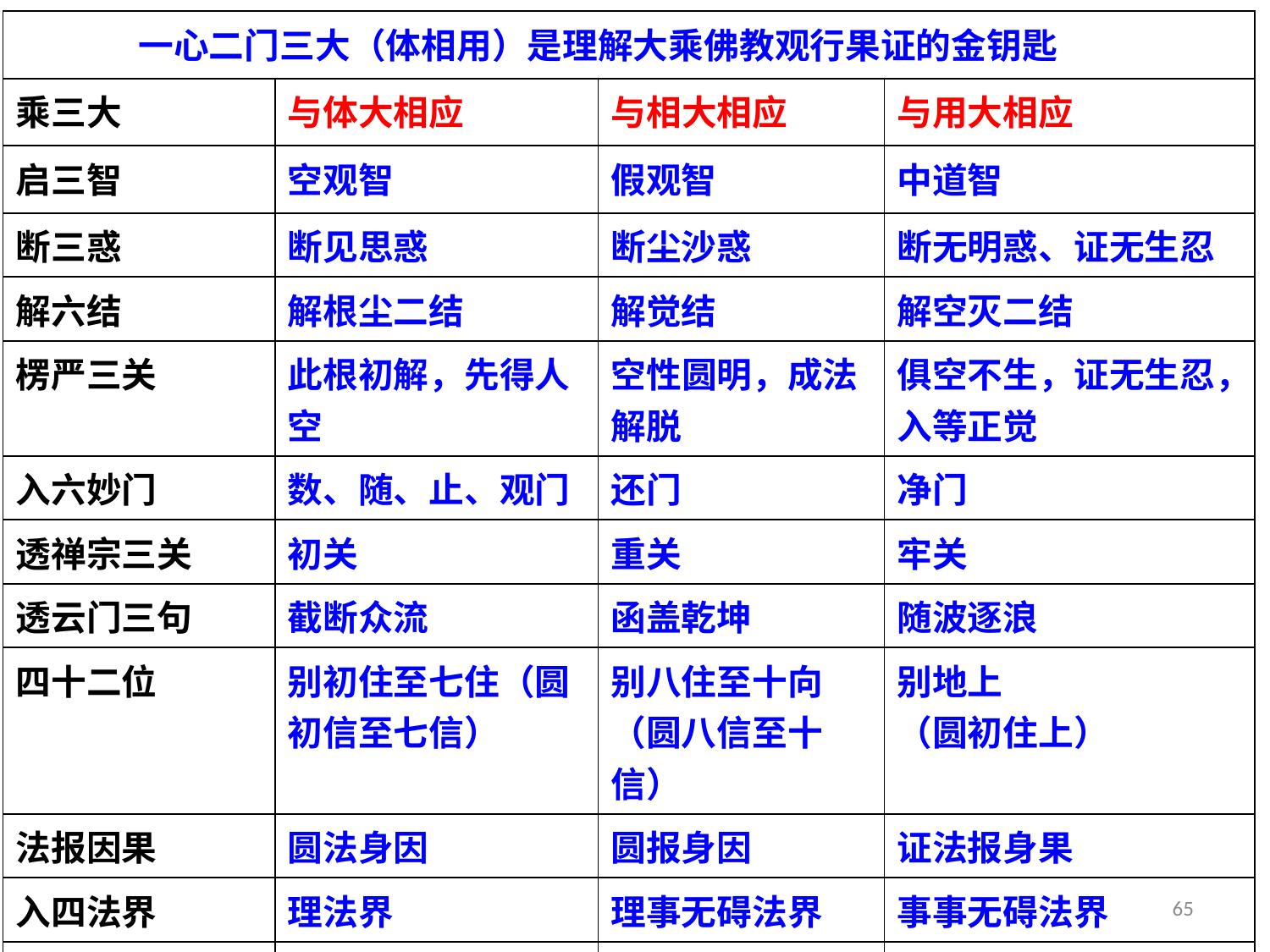

| 一心二门三大（体相用）是理解大乘佛教观行果证的金钥匙 |  |  |  |
| --- | --- | --- | --- |
| 乘三大 | 与体大相应 | 与相大相应 | 与用大相应 |
| 启三智 | 空观智 | 假观智 | 中道智 |
| 断三惑 | 断见思惑 | 断尘沙惑 | 断无明惑、证无生忍 |
| 解六结 | 解根尘二结 | 解觉结 | 解空灭二结 |
| 楞严三关 | 此根初解，先得人空 | 空性圆明，成法解脱 | 俱空不生，证无生忍，入等正觉 |
| 入六妙门 | 数、随、止、观门 | 还门 | 净门 |
| 透禅宗三关 | 初关 | 重关 | 牢关 |
| 透云门三句 | 截断众流 | 函盖乾坤 | 随波逐浪 |
| 四十二位 | 别初住至七住（圆初信至七信） | 别八住至十向（圆八信至十信） | 别地上 （圆初住上） |
| 法报因果 | 圆法身因 | 圆报身因 | 证法报身果 |
| 入四法界 | 理法界 | 理事无碍法界 | 事事无碍法界 |
| 法华持经三轨 | 披如来衣 | 入如来室 | 坐如来座 |
| 真如三义 | 离言说相（闻慧） | 离名字相（思慧） | 离心缘相（修慧） |
65